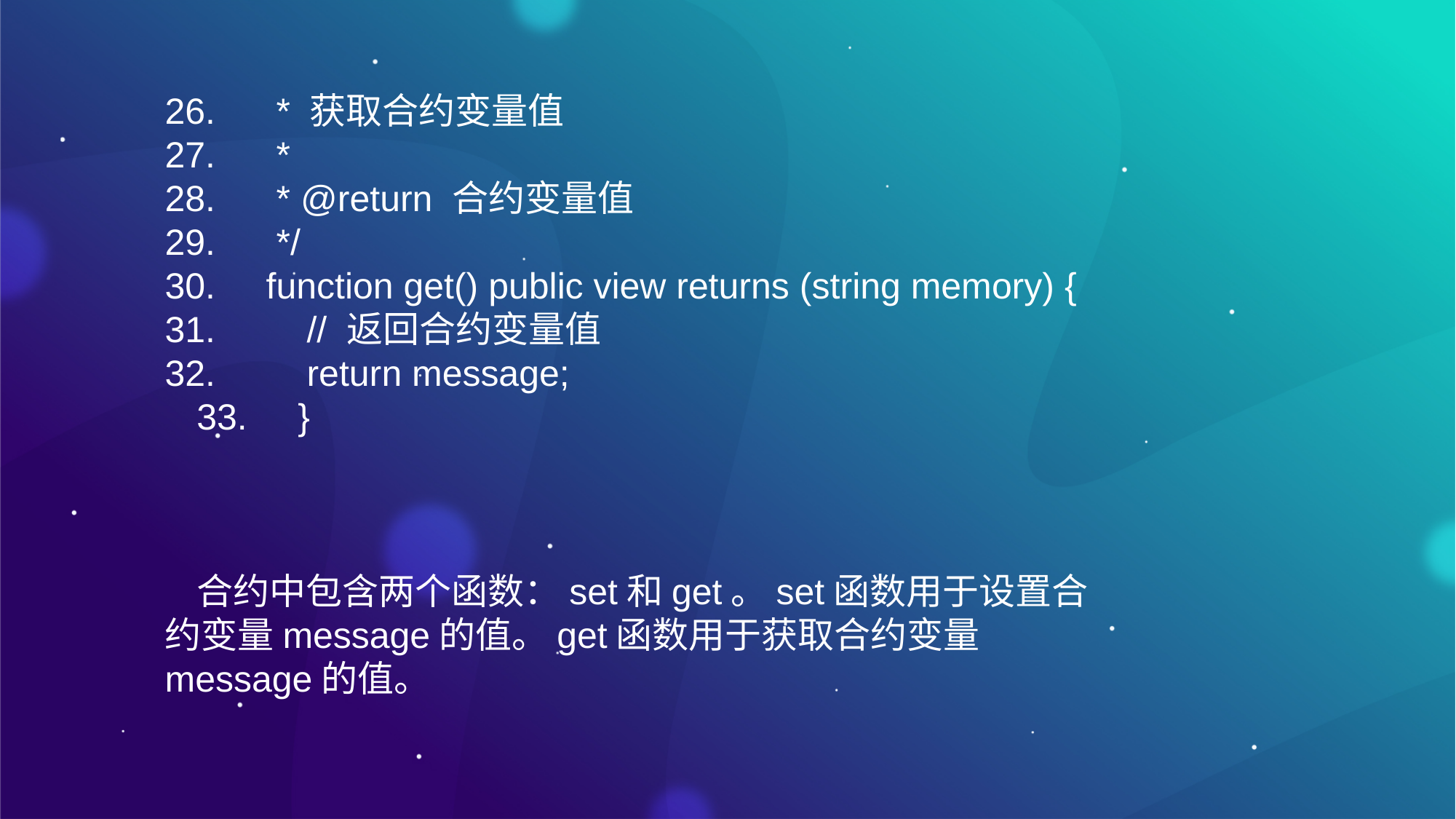

26.      * 获取合约变量值27.      *28.      * @return 合约变量值29.      */30.     function get() public view returns (string memory) {31.         // 返回合约变量值32.         return message;33.     }

合约中包含两个函数：set和get。set函数用于设置合约变量message的值。get函数用于获取合约变量message的值。